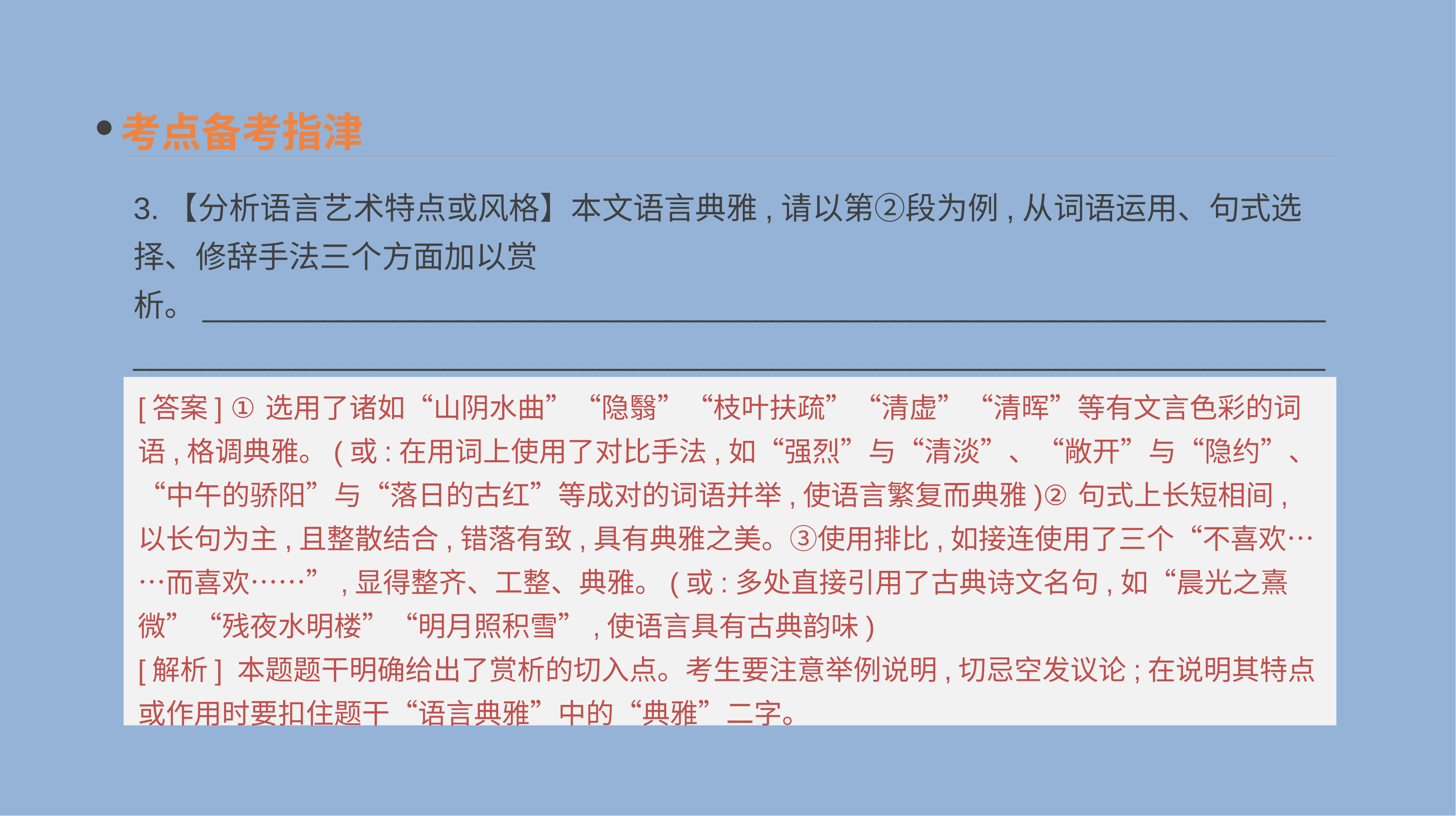

考点备考指津

3.【分析语言艺术特点或风格】本文语言典雅,请以第②段为例,从词语运用、句式选择、修辞手法三个方面加以赏析。__________________________________________________________________________________________________________________________________________________________________________

[答案] ①选用了诸如“山阴水曲”“隐翳”“枝叶扶疏”“清虚”“清晖”等有文言色彩的词语,格调典雅。(或:在用词上使用了对比手法,如“强烈”与“清淡”、“敞开”与“隐约”、“中午的骄阳”与“落日的古红”等成对的词语并举,使语言繁复而典雅)②句式上长短相间,以长句为主,且整散结合,错落有致,具有典雅之美。③使用排比,如接连使用了三个“不喜欢……而喜欢……”,显得整齐、工整、典雅。(或:多处直接引用了古典诗文名句,如“晨光之熹微”“残夜水明楼”“明月照积雪”,使语言具有古典韵味)
[解析] 本题题干明确给出了赏析的切入点。考生要注意举例说明,切忌空发议论;在说明其特点或作用时要扣住题干“语言典雅”中的“典雅”二字。